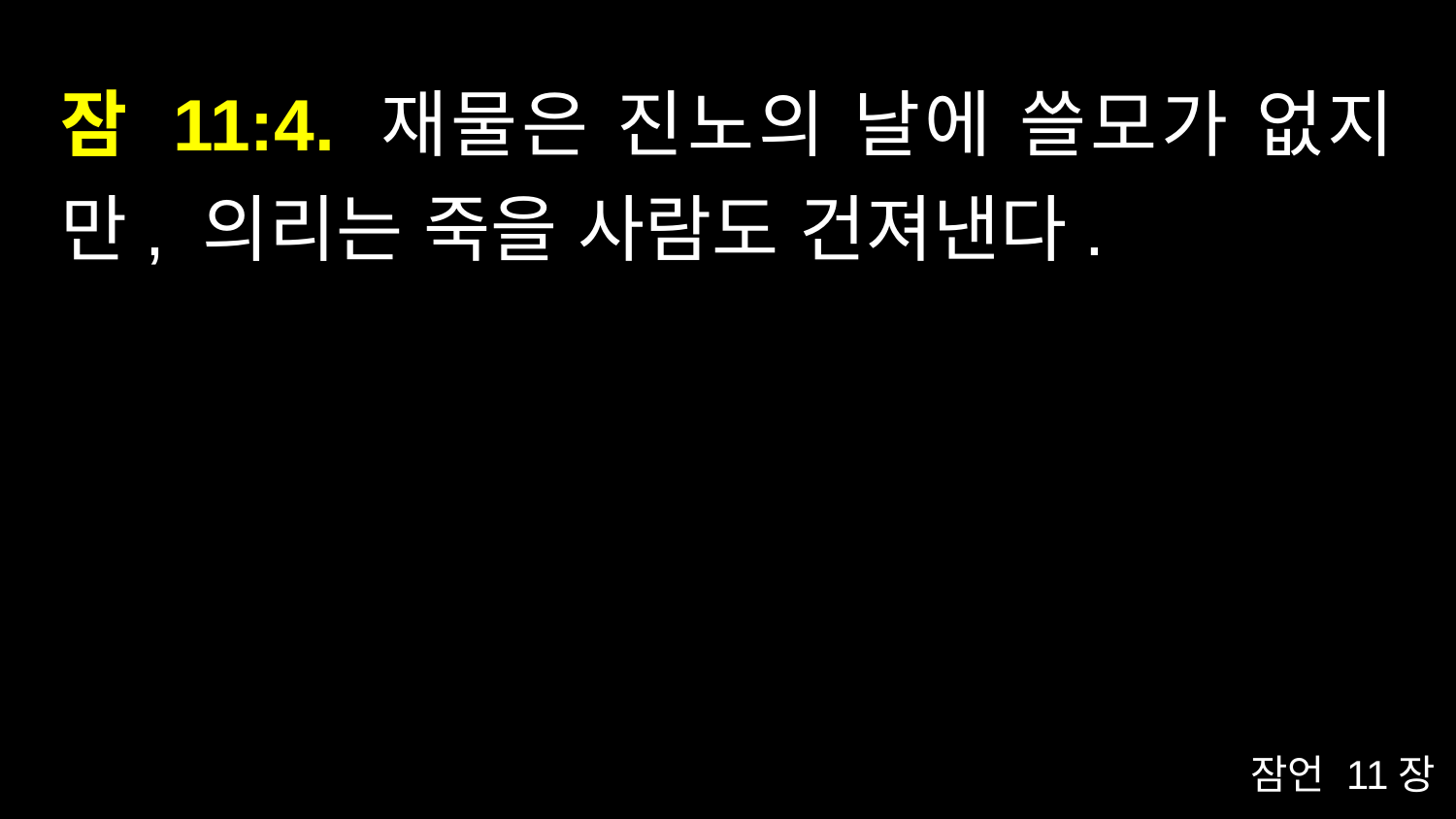

# 잠 11:4. 재물은 진노의 날에 쓸모가 없지만, 의리는 죽을 사람도 건져낸다.
잠언 11장